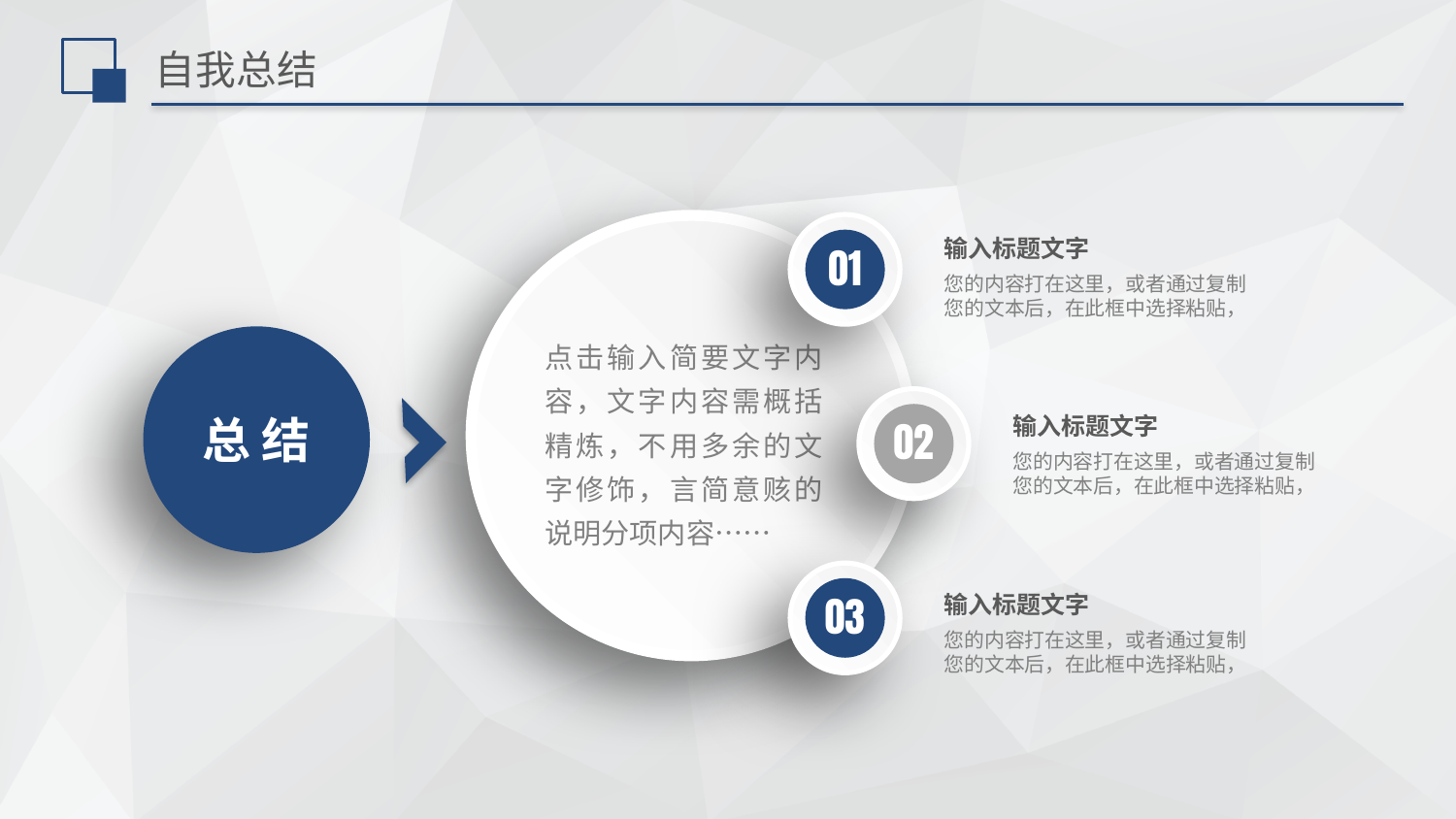

# 自我总结

01

输入标题文字
您的内容打在这里，或者通过复制您的文本后，在此框中选择粘贴，

点击输入简要文字内容，文字内容需概括精炼，不用多余的文字修饰，言简意赅的说明分项内容……

02
输入标题文字

总 结
您的内容打在这里，或者通过复制您的文本后，在此框中选择粘贴，

03
输入标题文字
您的内容打在这里，或者通过复制您的文本后，在此框中选择粘贴，